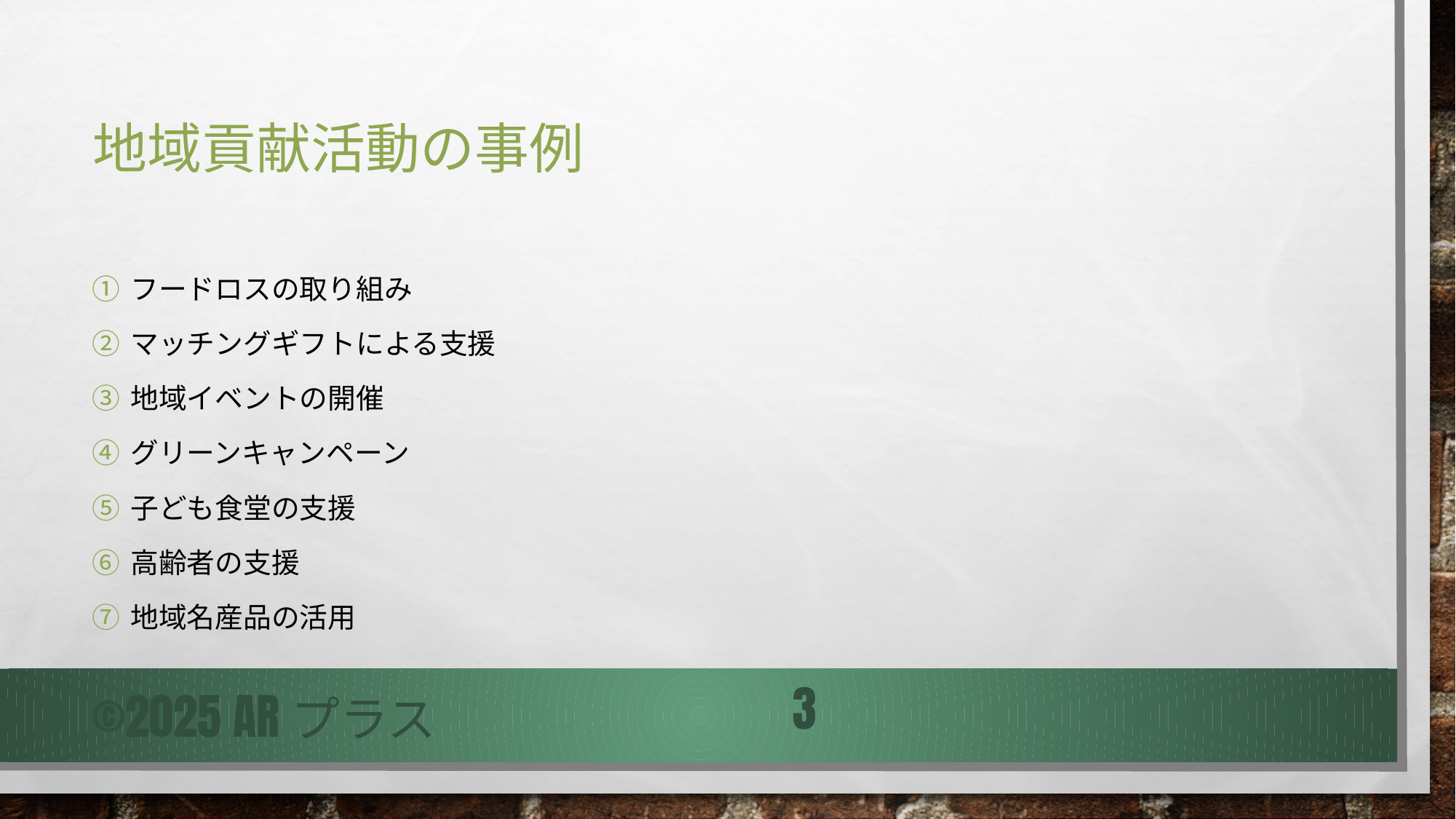

# 地域貢献活動の事例
 フードロスの取り組み
 マッチングギフトによる支援
 地域イベントの開催
 グリーンキャンペーン
 子ども食堂の支援
 高齢者の支援
 地域名産品の活用
©2025 ARプラス
3